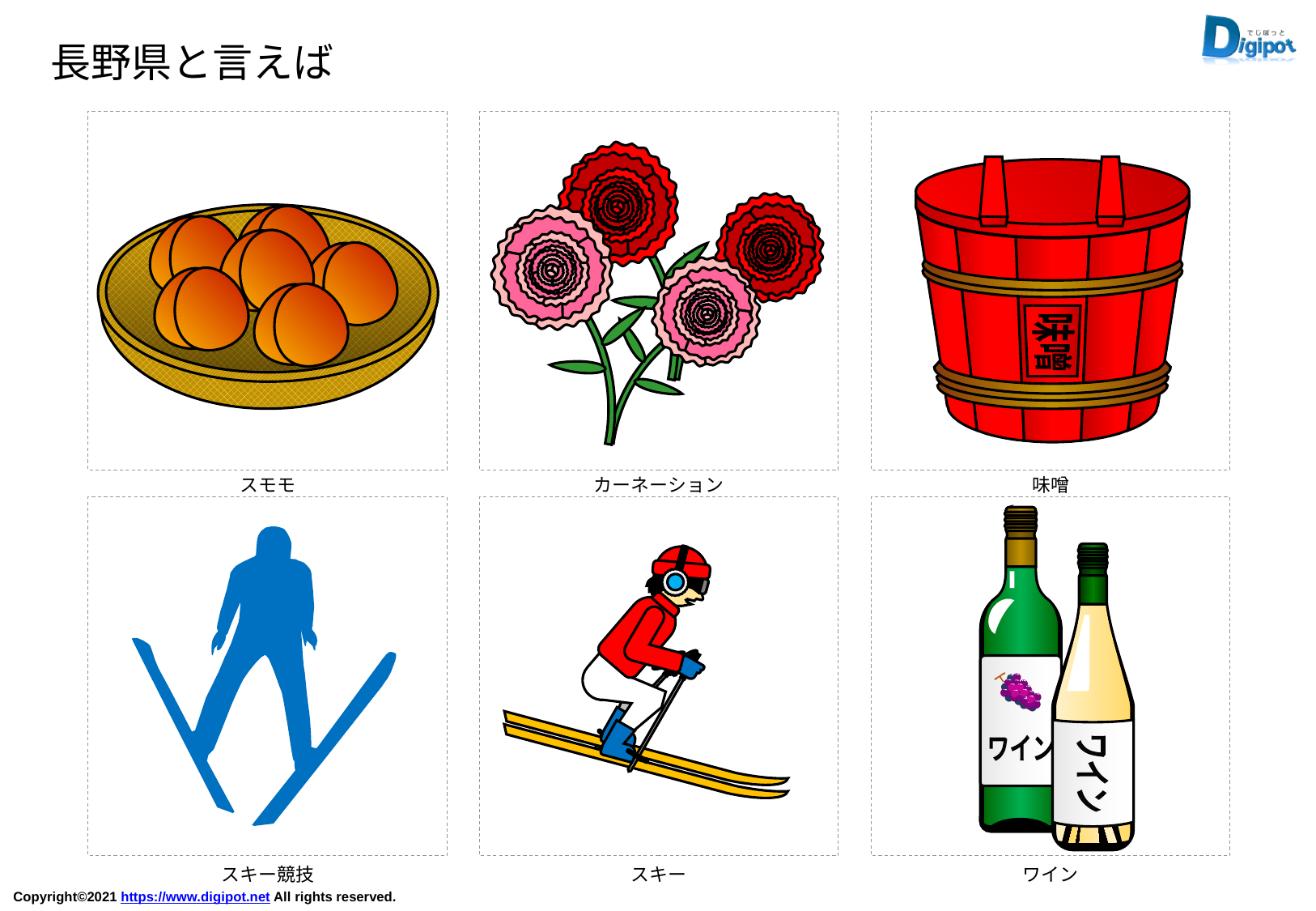

長野県と言えば

味噌

スモモ
カーネーション
味噌

ワイン

ワイン

スキー競技
スキー
ワイン